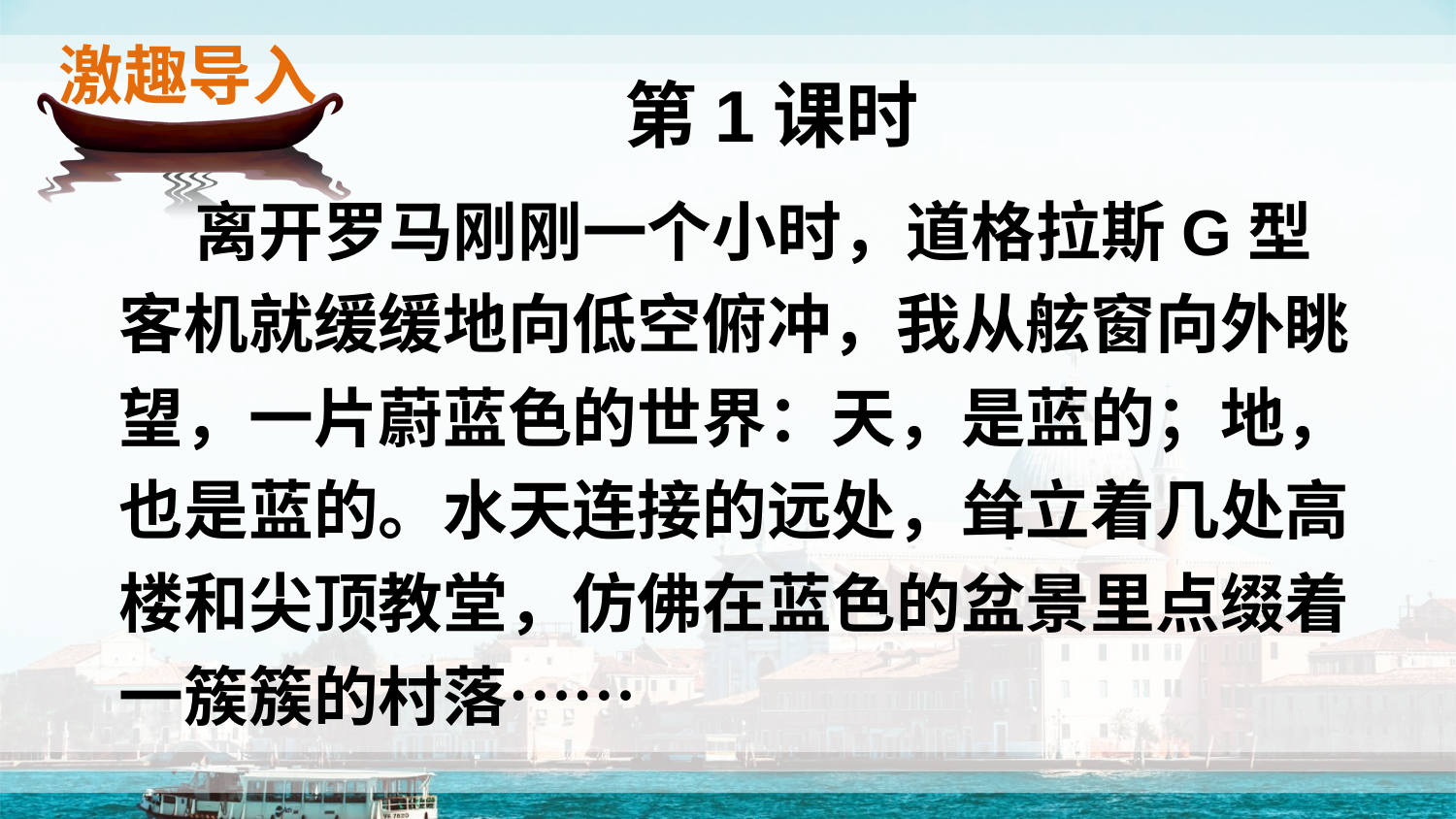

激趣导入
 第1课时
    离开罗马刚刚一个小时，道格拉斯G型客机就缓缓地向低空俯冲，我从舷窗向外眺望，一片蔚蓝色的世界：天，是蓝的；地，也是蓝的。水天连接的远处，耸立着几处高楼和尖顶教堂，仿佛在蓝色的盆景里点缀着一簇簇的村落……